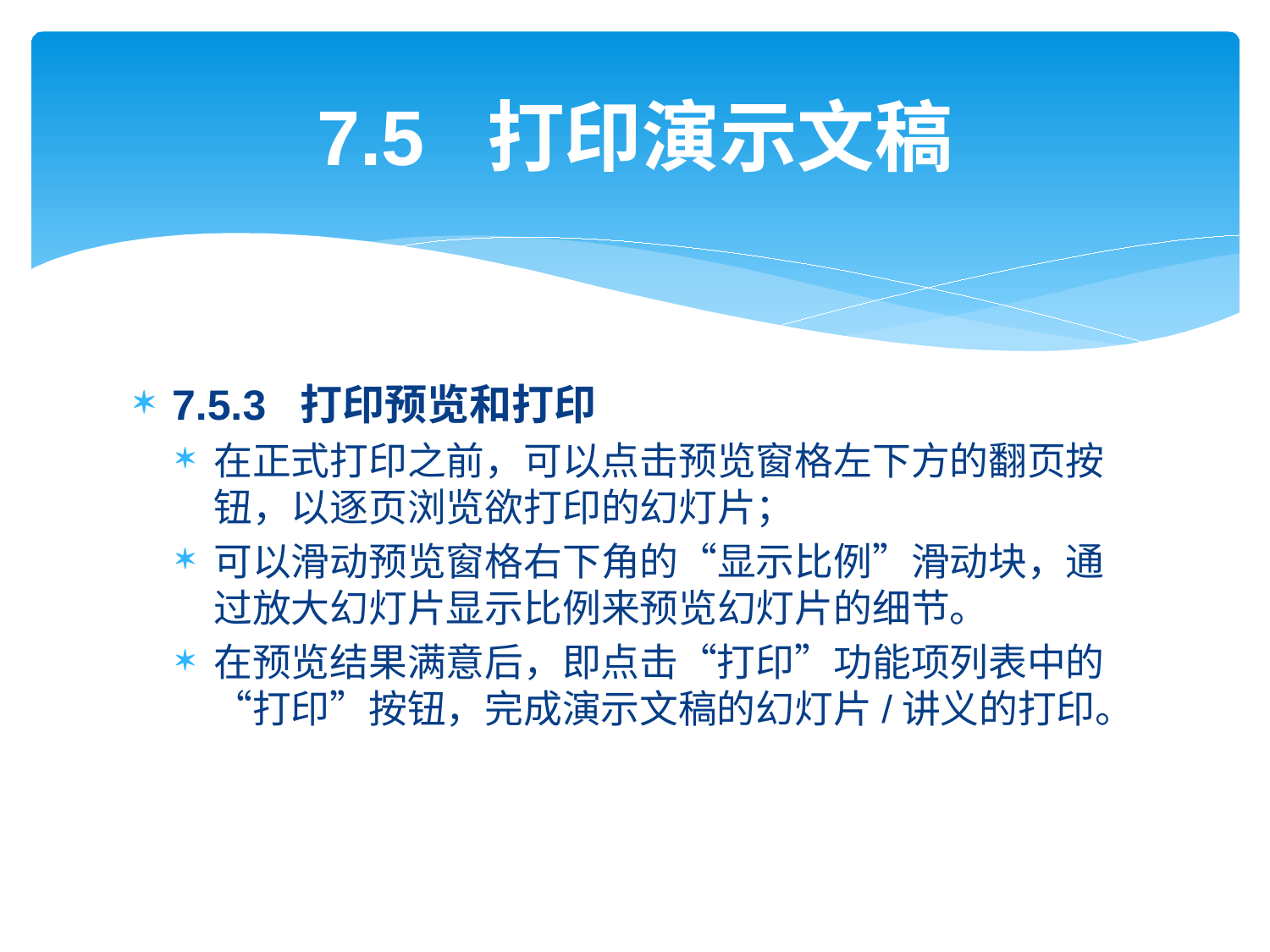

# 7.5  打印演示文稿
7.5.3  打印预览和打印
在正式打印之前，可以点击预览窗格左下方的翻页按钮，以逐页浏览欲打印的幻灯片；
可以滑动预览窗格右下角的“显示比例”滑动块，通过放大幻灯片显示比例来预览幻灯片的细节。
在预览结果满意后，即点击“打印”功能项列表中的“打印”按钮，完成演示文稿的幻灯片/讲义的打印。